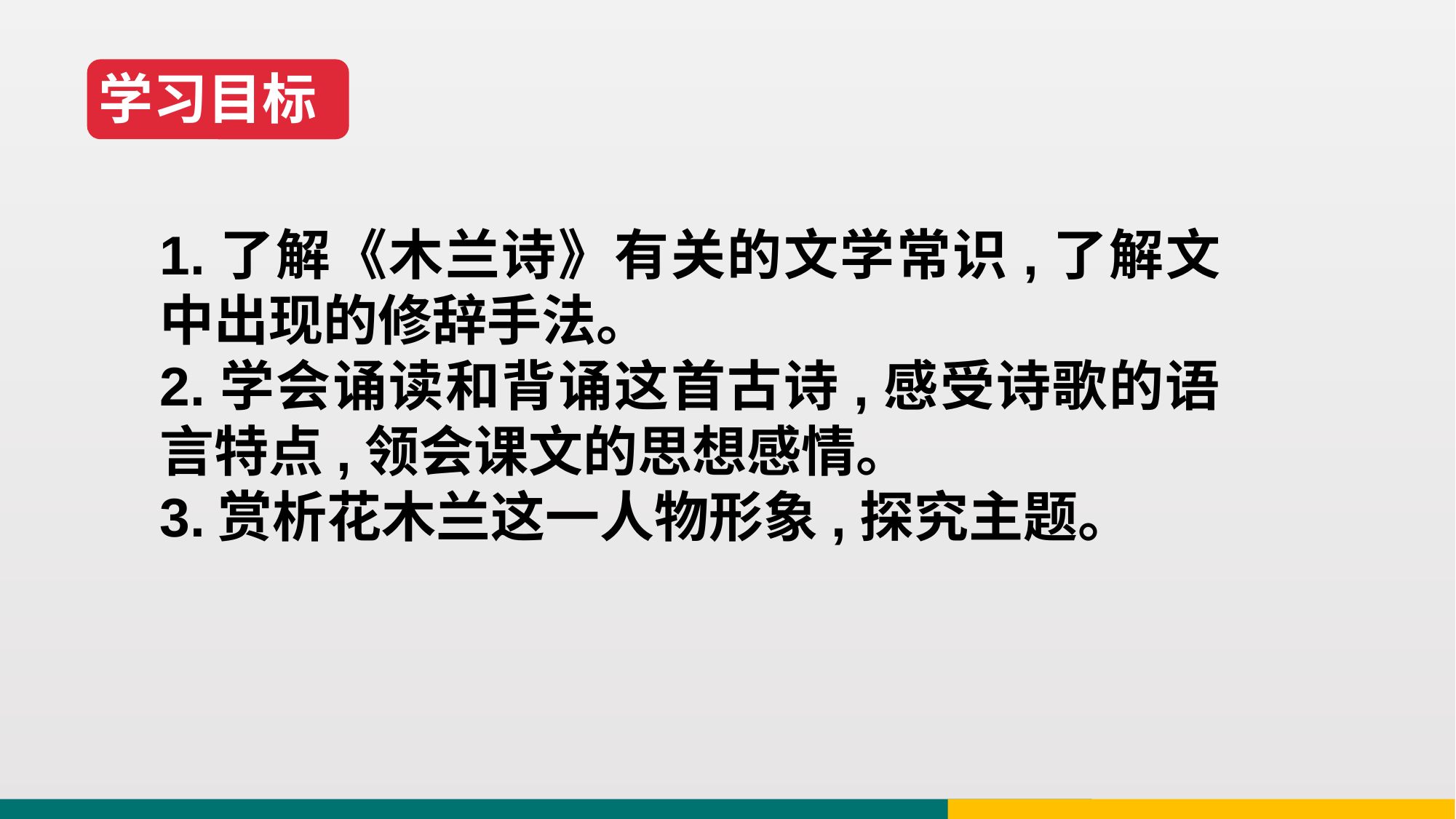

学习目标
1.了解《木兰诗》有关的文学常识,了解文中出现的修辞手法。
2.学会诵读和背诵这首古诗,感受诗歌的语言特点,领会课文的思想感情。
3.赏析花木兰这一人物形象,探究主题。